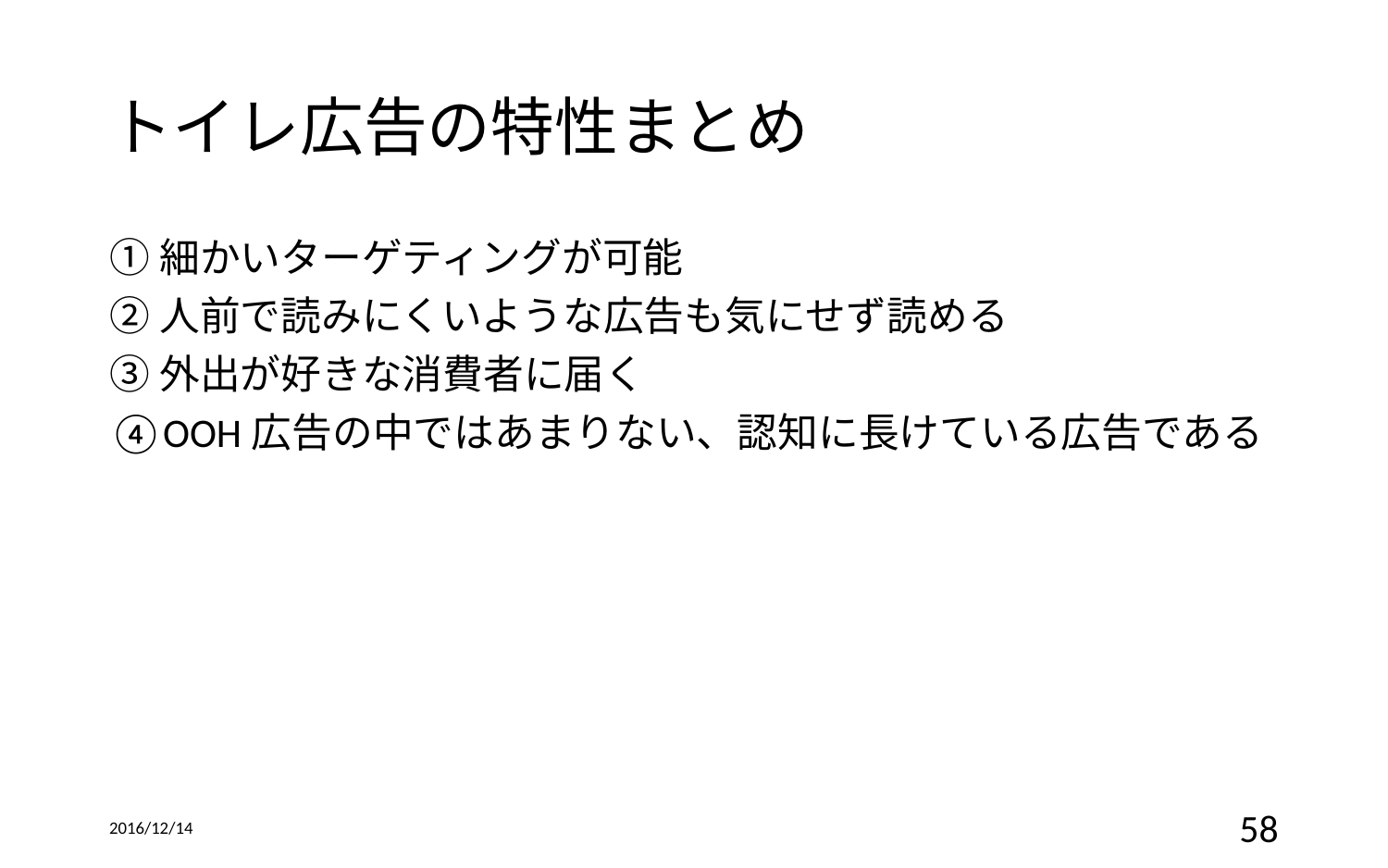

# トイレ広告の特性まとめ
①細かいターゲティングが可能
②人前で読みにくいような広告も気にせず読める
③外出が好きな消費者に届く
④OOH広告の中ではあまりない、認知に長けている広告である
2016/12/14
58